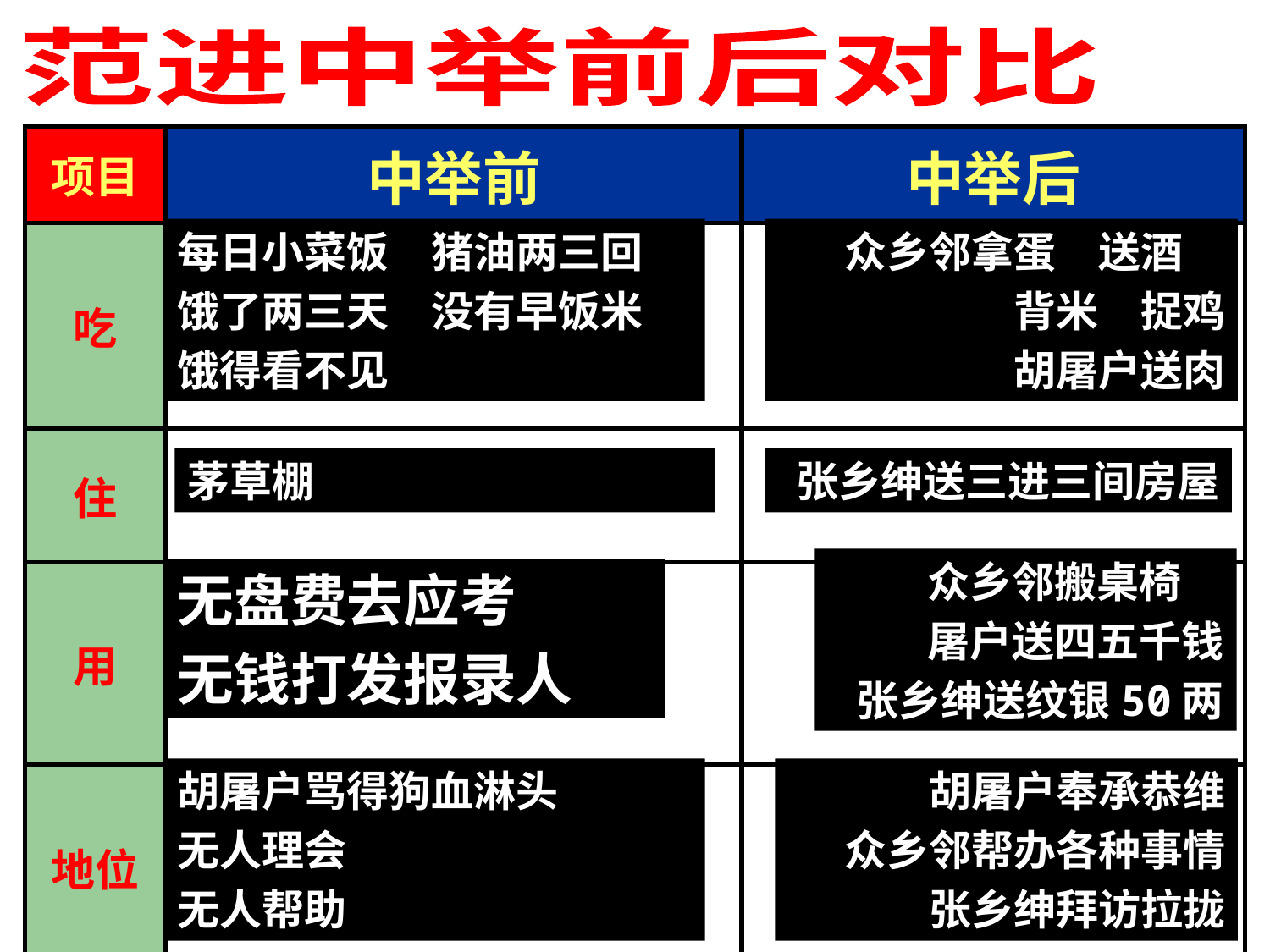

范进中举前后对比
| 项目 | 中举前 | 中举后 |
| --- | --- | --- |
| 吃 |  |  |
| 住 |  |  |
| 用 |  |  |
| 地位 |  |  |
每日小菜饭　猪油两三回
饿了两三天　没有早饭米
饿得看不见
众乡邻拿蛋　送酒
背米　捉鸡
胡屠户送肉
茅草棚
张乡绅送三进三间房屋
众乡邻搬桌椅
屠户送四五千钱
张乡绅送纹银50两
无盘费去应考
无钱打发报录人
胡屠户骂得狗血淋头
无人理会
无人帮助
胡屠户奉承恭维
众乡邻帮办各种事情
张乡绅拜访拉拢